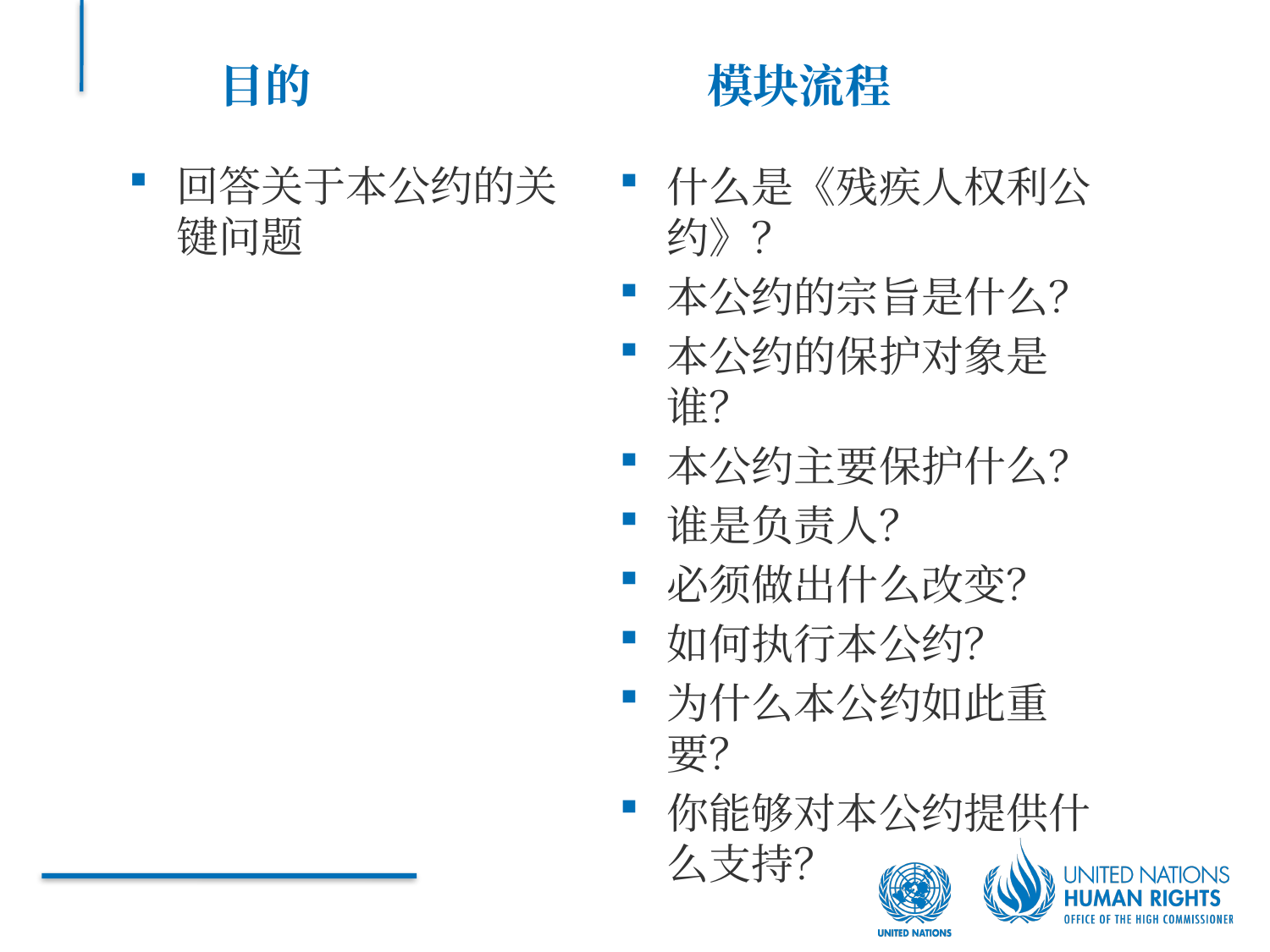

目的
模块流程
回答关于本公约的关键问题
什么是《残疾人权利公约》？
本公约的宗旨是什么？
本公约的保护对象是谁？
本公约主要保护什么？
谁是负责人？
必须做出什么改变？
如何执行本公约？
为什么本公约如此重要？
你能够对本公约提供什么支持？